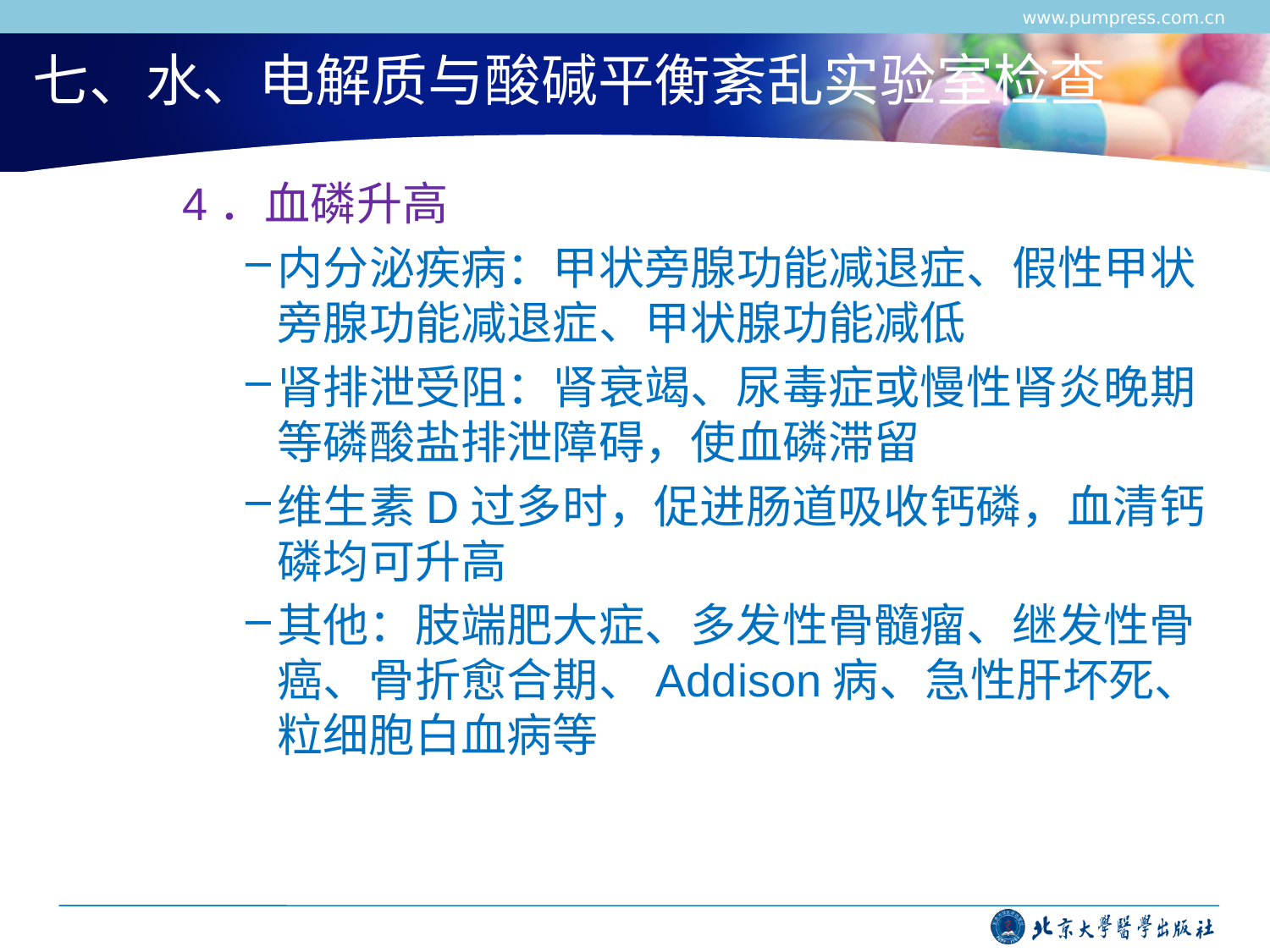

www.pumpress.com.cn
# 七、水、电解质与酸碱平衡紊乱实验室检查
4．血磷升高
内分泌疾病：甲状旁腺功能减退症、假性甲状旁腺功能减退症、甲状腺功能减低
肾排泄受阻：肾衰竭、尿毒症或慢性肾炎晚期等磷酸盐排泄障碍，使血磷滞留
维生素D过多时，促进肠道吸收钙磷，血清钙磷均可升高
其他：肢端肥大症、多发性骨髓瘤、继发性骨癌、骨折愈合期、Addison病、急性肝坏死、粒细胞白血病等